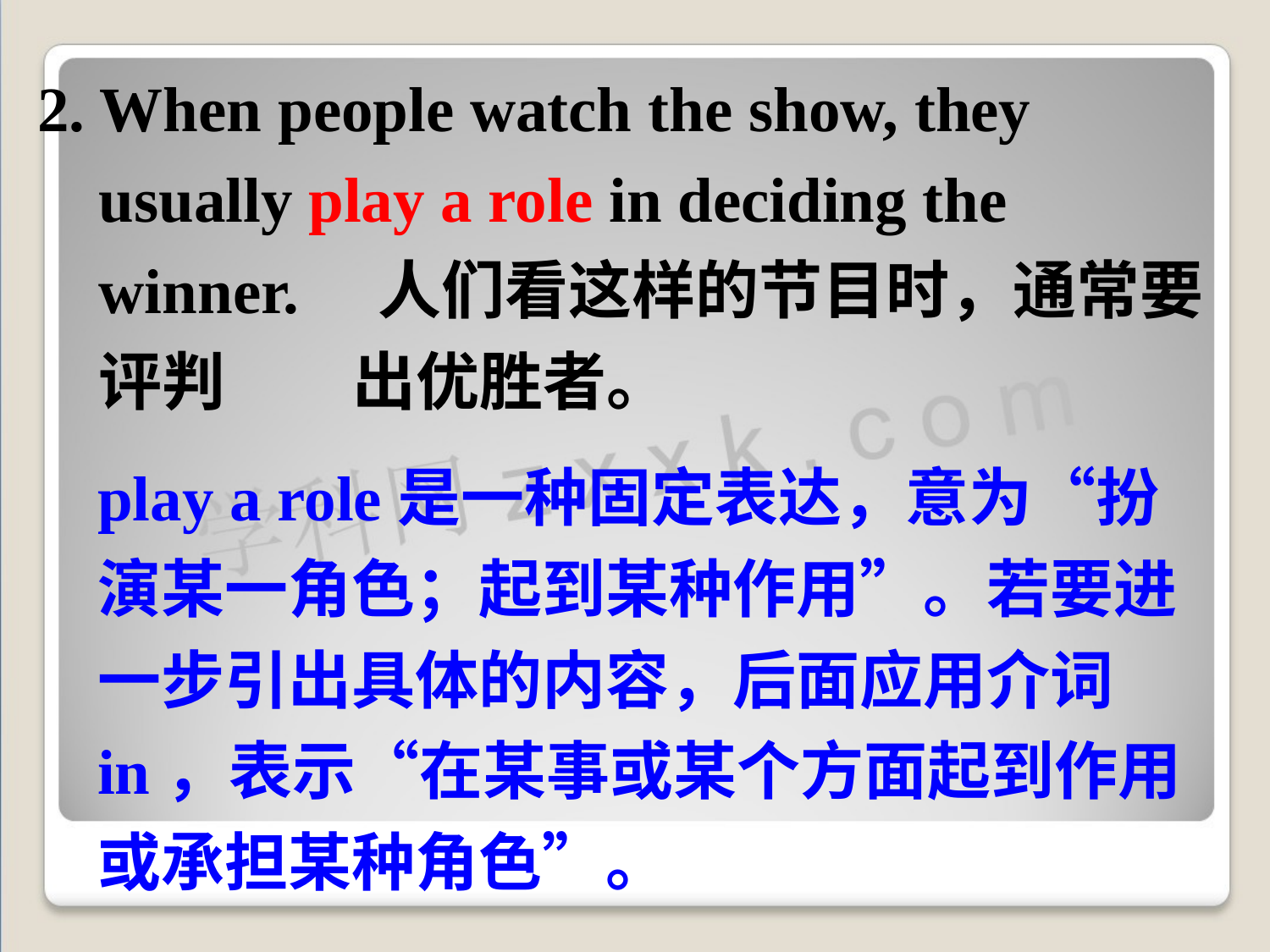

2. When people watch the show, they 	usually play a role in deciding the winner.    人们看这样的节目时，通常要评判	出优胜者。
play a role是一种固定表达，意为“扮演某一角色；起到某种作用”。若要进一步引出具体的内容，后面应用介词in，表示“在某事或某个方面起到作用或承担某种角色”。